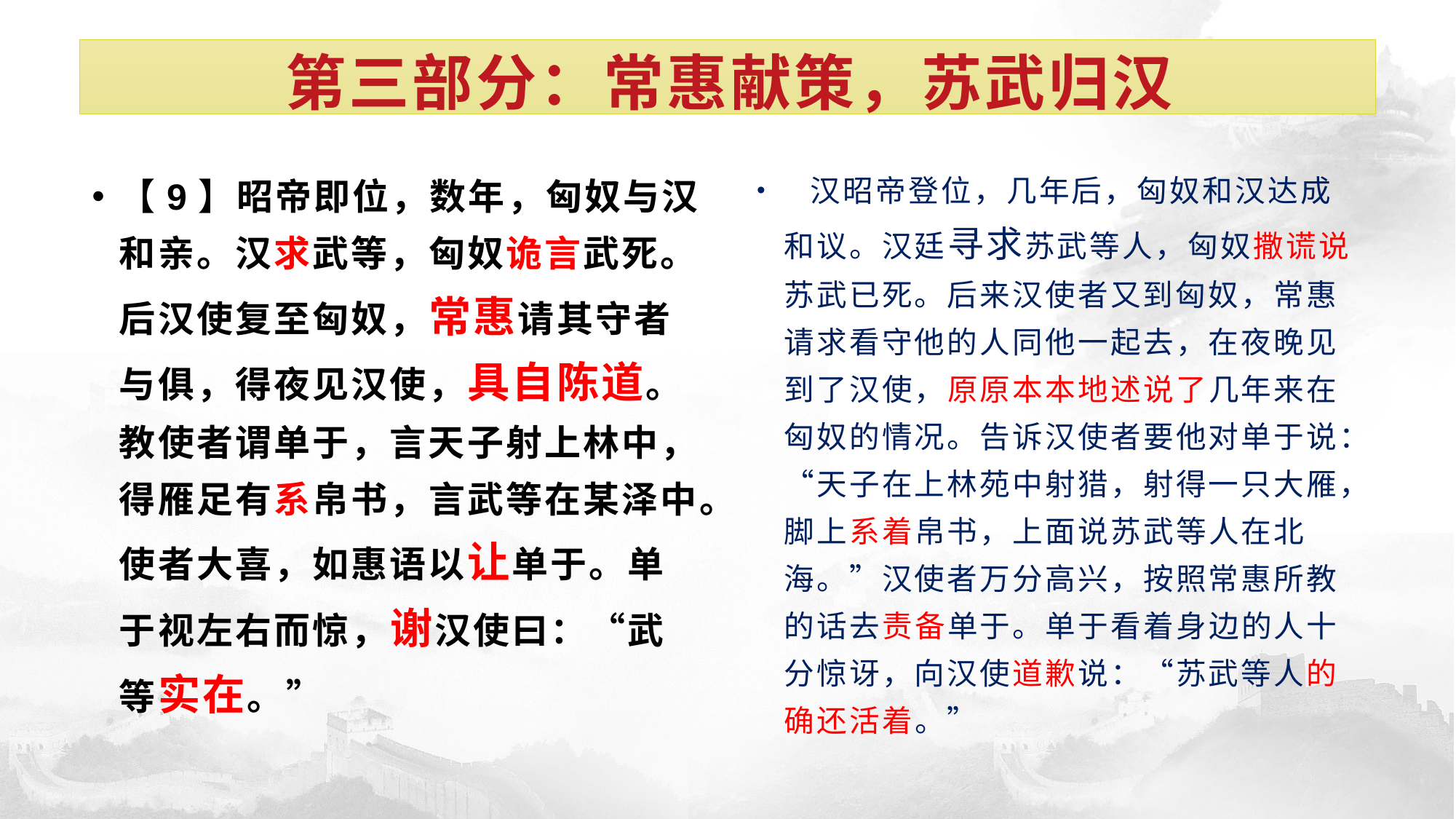

# 第三部分：常惠献策，苏武归汉
【9】昭帝即位，数年，匈奴与汉和亲。汉求武等，匈奴诡言武死。后汉使复至匈奴，常惠请其守者与俱，得夜见汉使，具自陈道。教使者谓单于，言天子射上林中，得雁足有系帛书，言武等在某泽中。使者大喜，如惠语以让单于。单于视左右而惊，谢汉使曰：“武等实在。”

　汉昭帝登位，几年后，匈奴和汉达成和议。汉廷寻求苏武等人，匈奴撒谎说苏武已死。后来汉使者又到匈奴，常惠请求看守他的人同他一起去，在夜晚见到了汉使，原原本本地述说了几年来在匈奴的情况。告诉汉使者要他对单于说：“天子在上林苑中射猎，射得一只大雁，脚上系着帛书，上面说苏武等人在北海。”汉使者万分高兴，按照常惠所教的话去责备单于。单于看着身边的人十分惊讶，向汉使道歉说：“苏武等人的确还活着。”